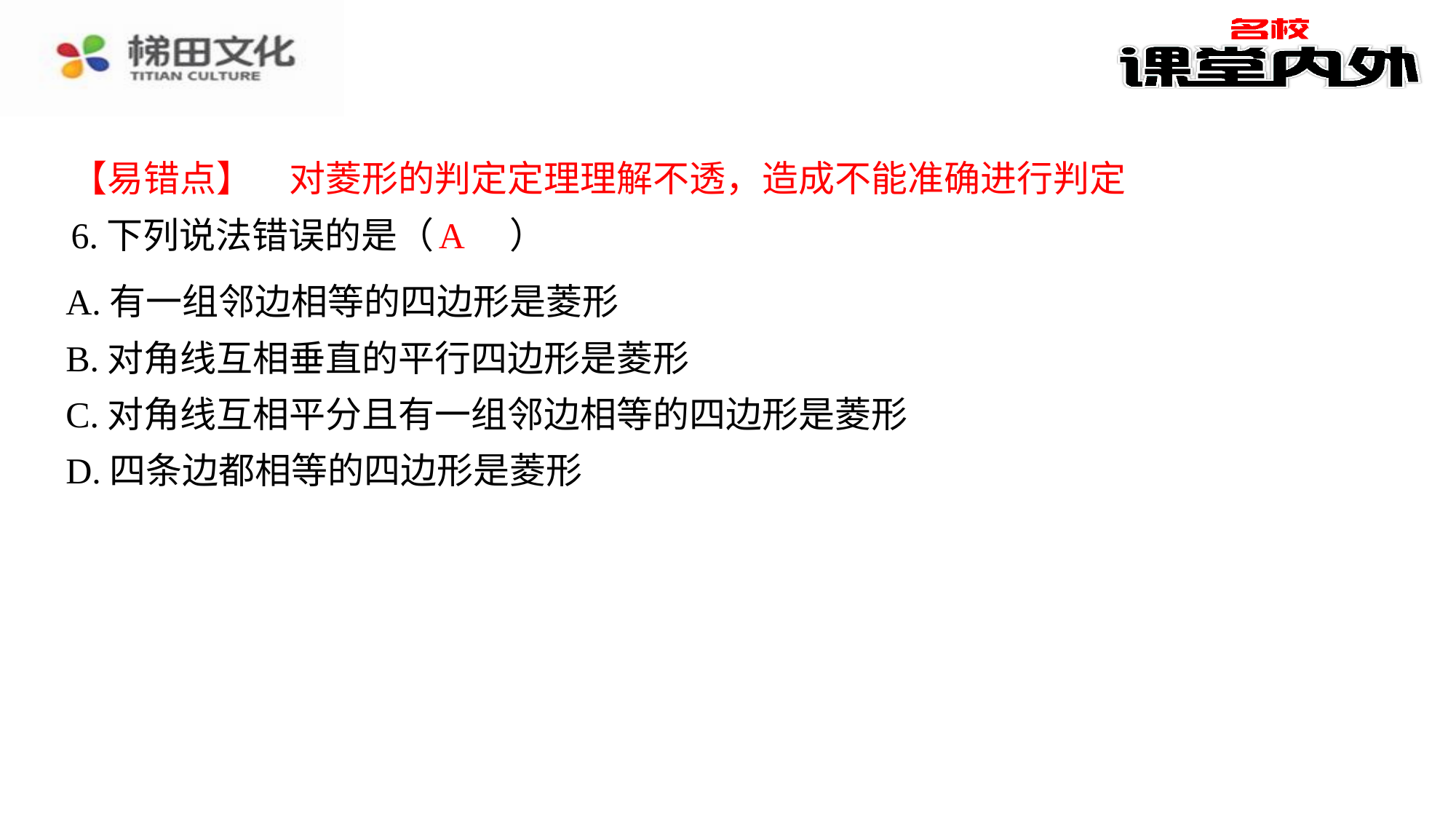

【易错点】　对菱形的判定定理理解不透，造成不能准确进行判定
6.下列说法错误的是（　A　）
A
| A.有一组邻边相等的四边形是菱形 |
| --- |
| B.对角线互相垂直的平行四边形是菱形 |
| C.对角线互相平分且有一组邻边相等的四边形是菱形 |
| D.四条边都相等的四边形是菱形 |